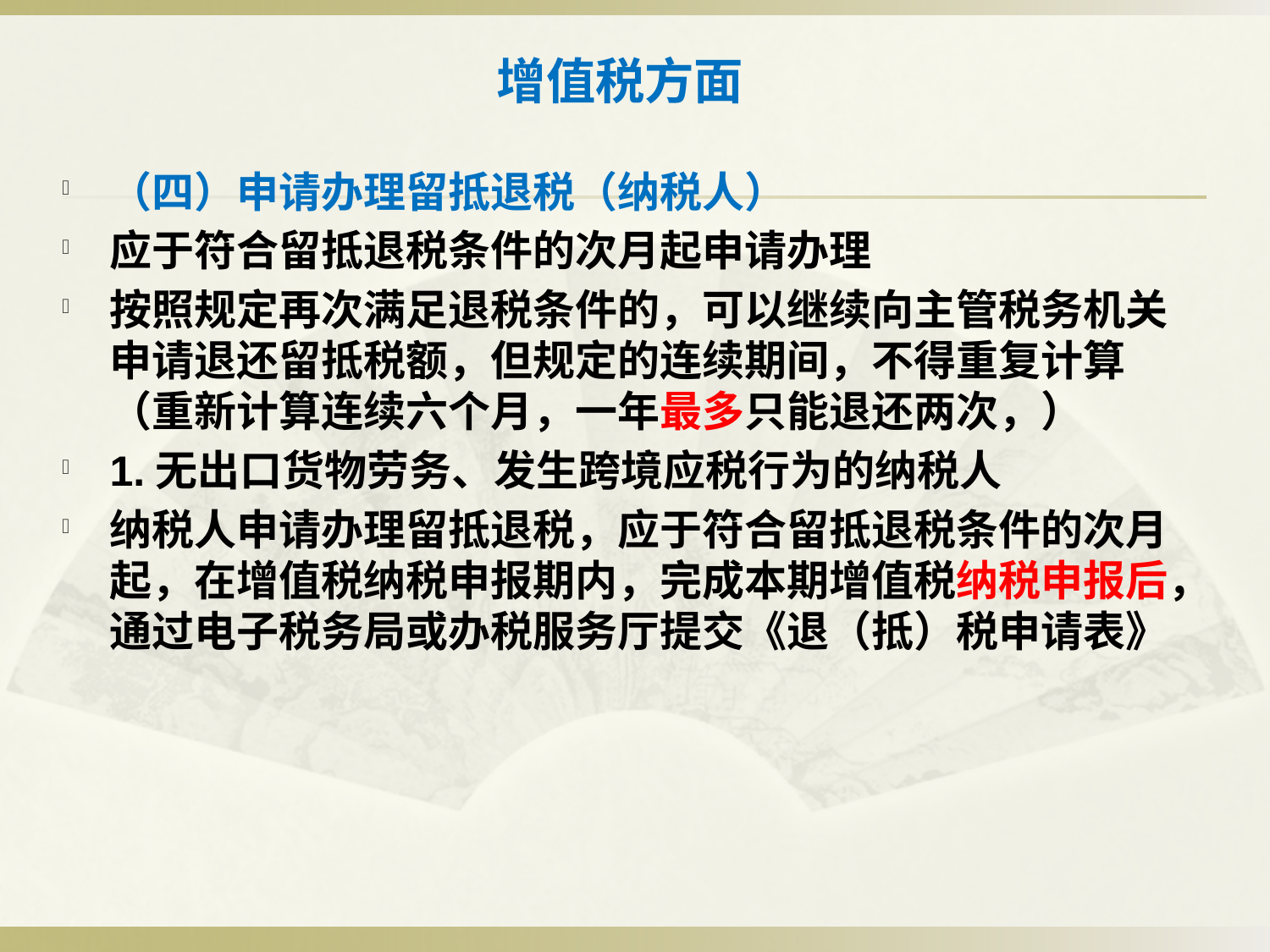

# 增值税方面
（四）申请办理留抵退税（纳税人）
应于符合留抵退税条件的次月起申请办理
按照规定再次满足退税条件的，可以继续向主管税务机关申请退还留抵税额，但规定的连续期间，不得重复计算（重新计算连续六个月，一年最多只能退还两次，）
1.无出口货物劳务、发生跨境应税行为的纳税人
纳税人申请办理留抵退税，应于符合留抵退税条件的次月起，在增值税纳税申报期内，完成本期增值税纳税申报后，通过电子税务局或办税服务厅提交《退（抵）税申请表》